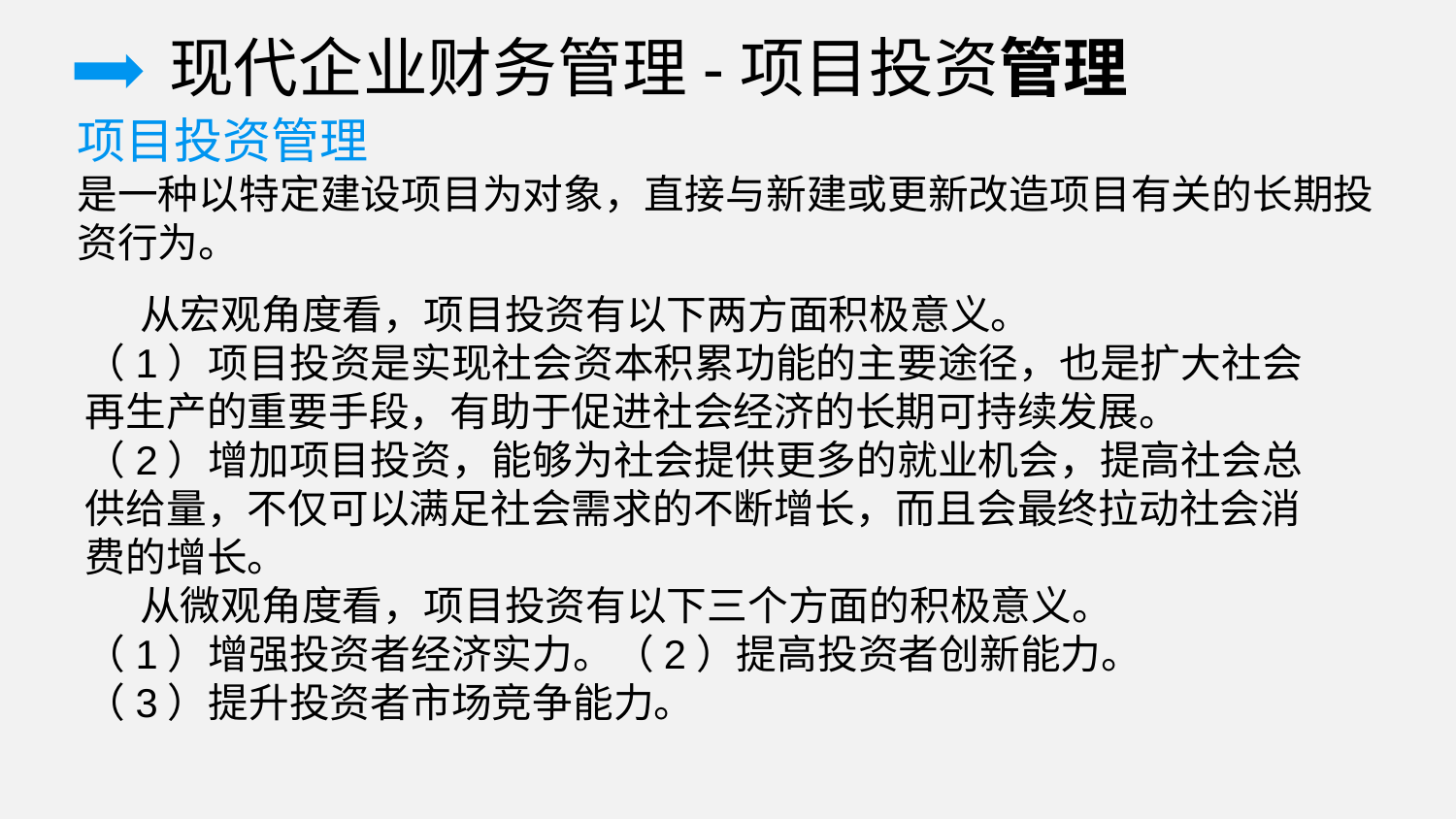

现代企业财务管理-项目投资管理
项目投资管理
是一种以特定建设项目为对象，直接与新建或更新改造项目有关的长期投资行为。
     从宏观角度看，项目投资有以下两方面积极意义。
（1）项目投资是实现社会资本积累功能的主要途径，也是扩大社会再生产的重要手段，有助于促进社会经济的长期可持续发展。
（2）增加项目投资，能够为社会提供更多的就业机会，提高社会总供给量，不仅可以满足社会需求的不断增长，而且会最终拉动社会消费的增长。
     从微观角度看，项目投资有以下三个方面的积极意义。
（1）增强投资者经济实力。（2）提高投资者创新能力。
（3）提升投资者市场竞争能力。